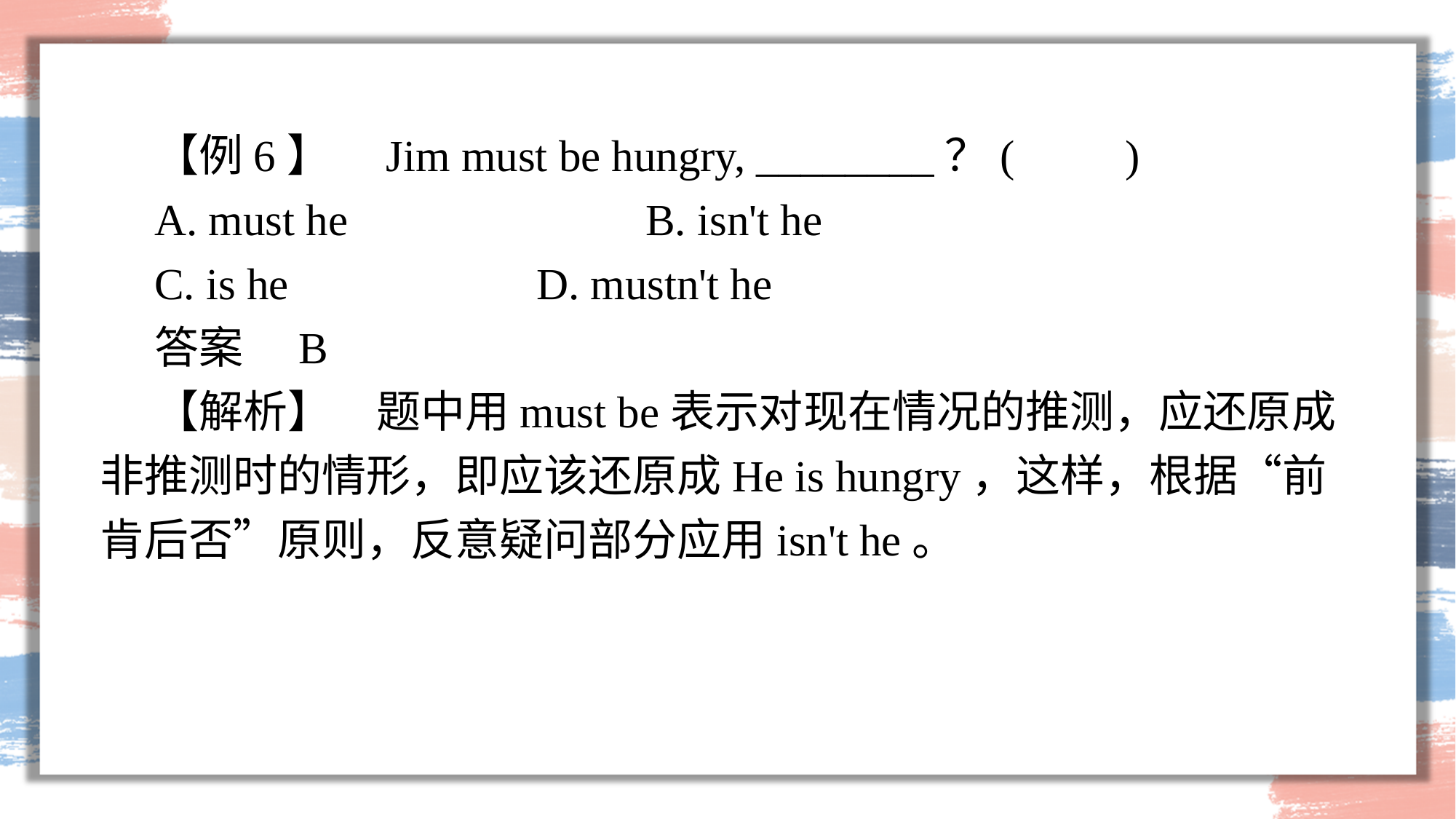

【例6】　Jim must be hungry, ________？(　　)
A. must he  			B. isn't he
C. is he  			D. mustn't he
答案　B
【解析】　题中用must be表示对现在情况的推测，应还原成非推测时的情形，即应该还原成He is hungry，这样，根据“前肯后否”原则，反意疑问部分应用isn't he。